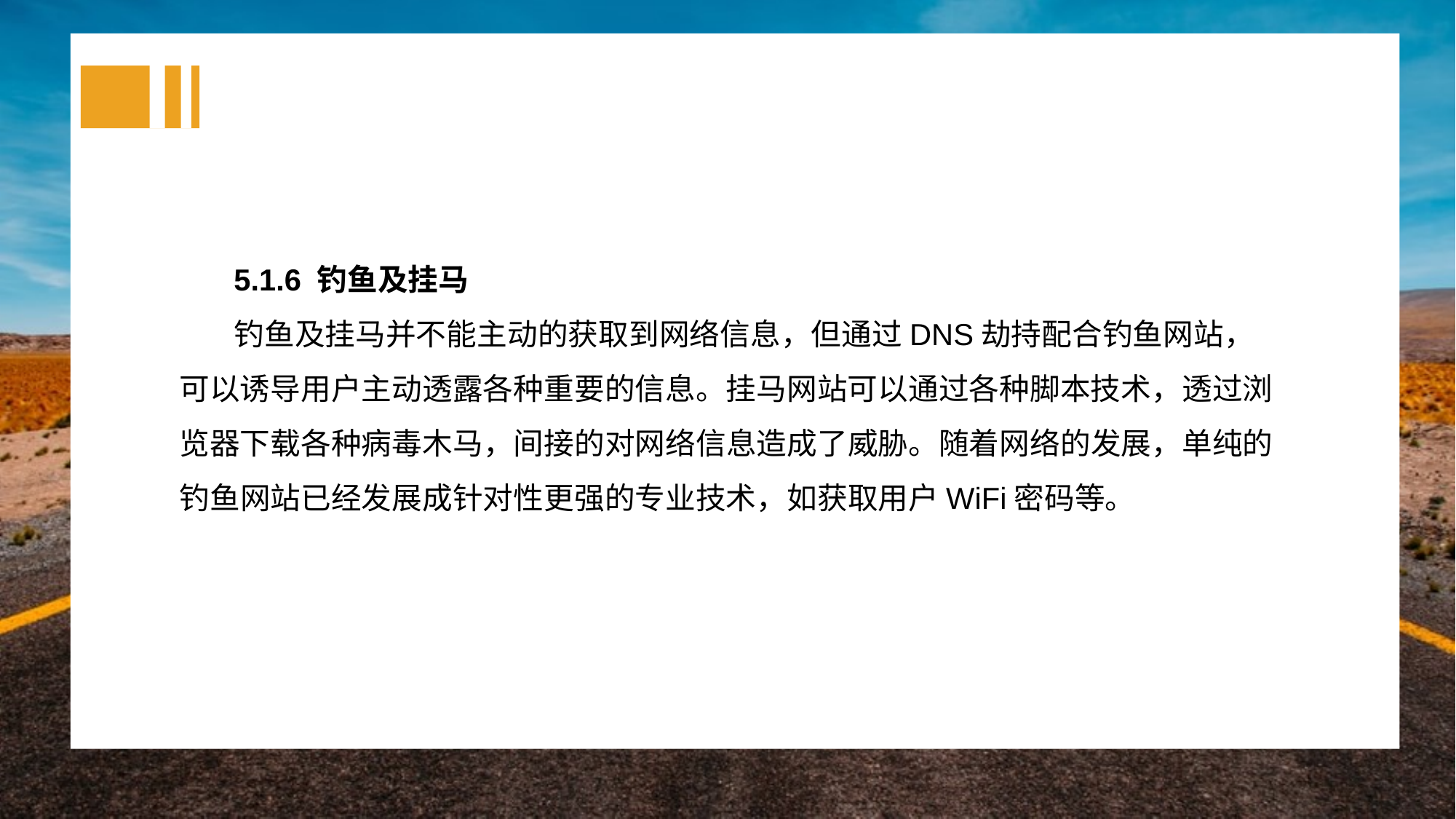

5.1.6 钓鱼及挂马
钓鱼及挂马并不能主动的获取到网络信息，但通过DNS劫持配合钓鱼网站，可以诱导用户主动透露各种重要的信息。挂马网站可以通过各种脚本技术，透过浏览器下载各种病毒木马，间接的对网络信息造成了威胁。随着网络的发展，单纯的钓鱼网站已经发展成针对性更强的专业技术，如获取用户WiFi密码等。